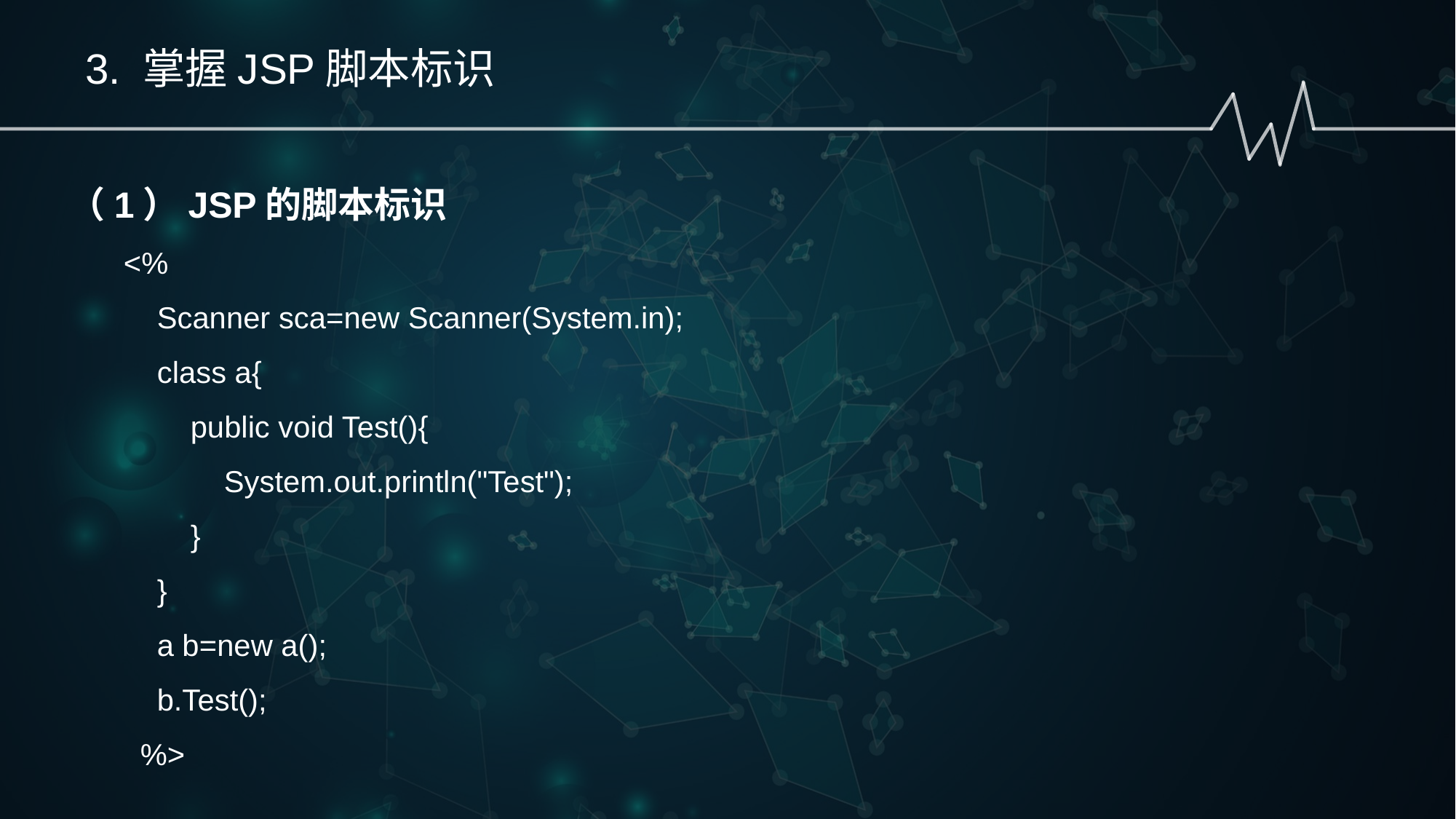

3. 掌握JSP脚本标识
（1）JSP的脚本标识
<%
    Scanner sca=new Scanner(System.in);
    class a{
        public void Test(){
            System.out.println("Test");
        }
    }
    a b=new a();
    b.Test();
  %>